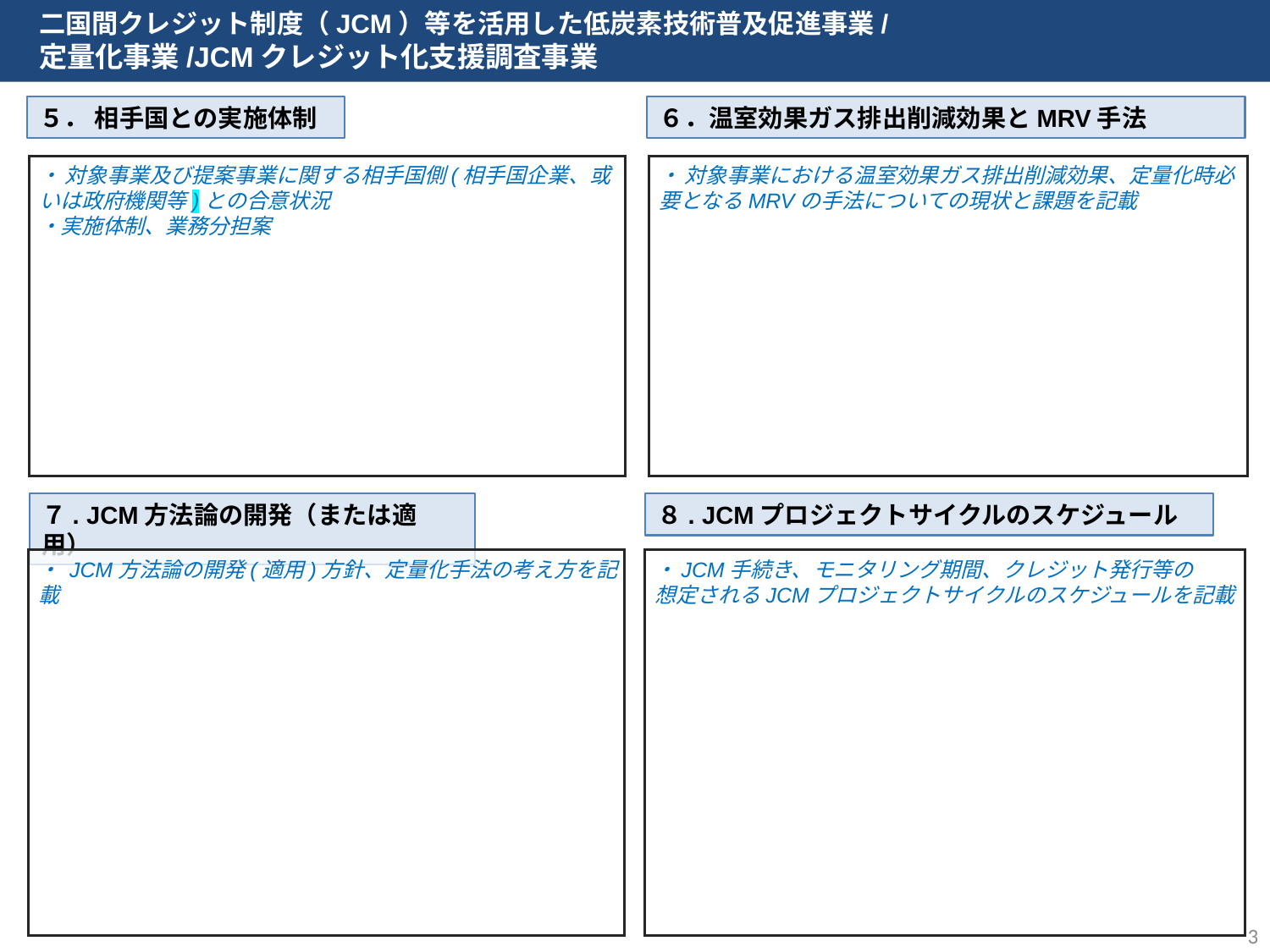

二国間クレジット制度（JCM）等を活用した低炭素技術普及促進事業/
　定量化事業/JCMクレジット化支援調査事業

６．温室効果ガス排出削減効果とMRV手法
５． 相手国との実施体制
・ 対象事業における温室効果ガス排出削減効果、定量化時必要となるMRVの手法についての現状と課題を記載

・ 対象事業及び提案事業に関する相手国側(相手国企業、或いは政府機関等)との合意状況
・実施体制、業務分担案
７. JCM方法論の開発（または適用）
８. JCMプロジェクトサイクルのスケジュール
・ JCM方法論の開発(適用)方針、定量化手法の考え方を記載

・JCM手続き、モニタリング期間、クレジット発行等の
想定されるJCMプロジェクトサイクルのスケジュールを記載

3